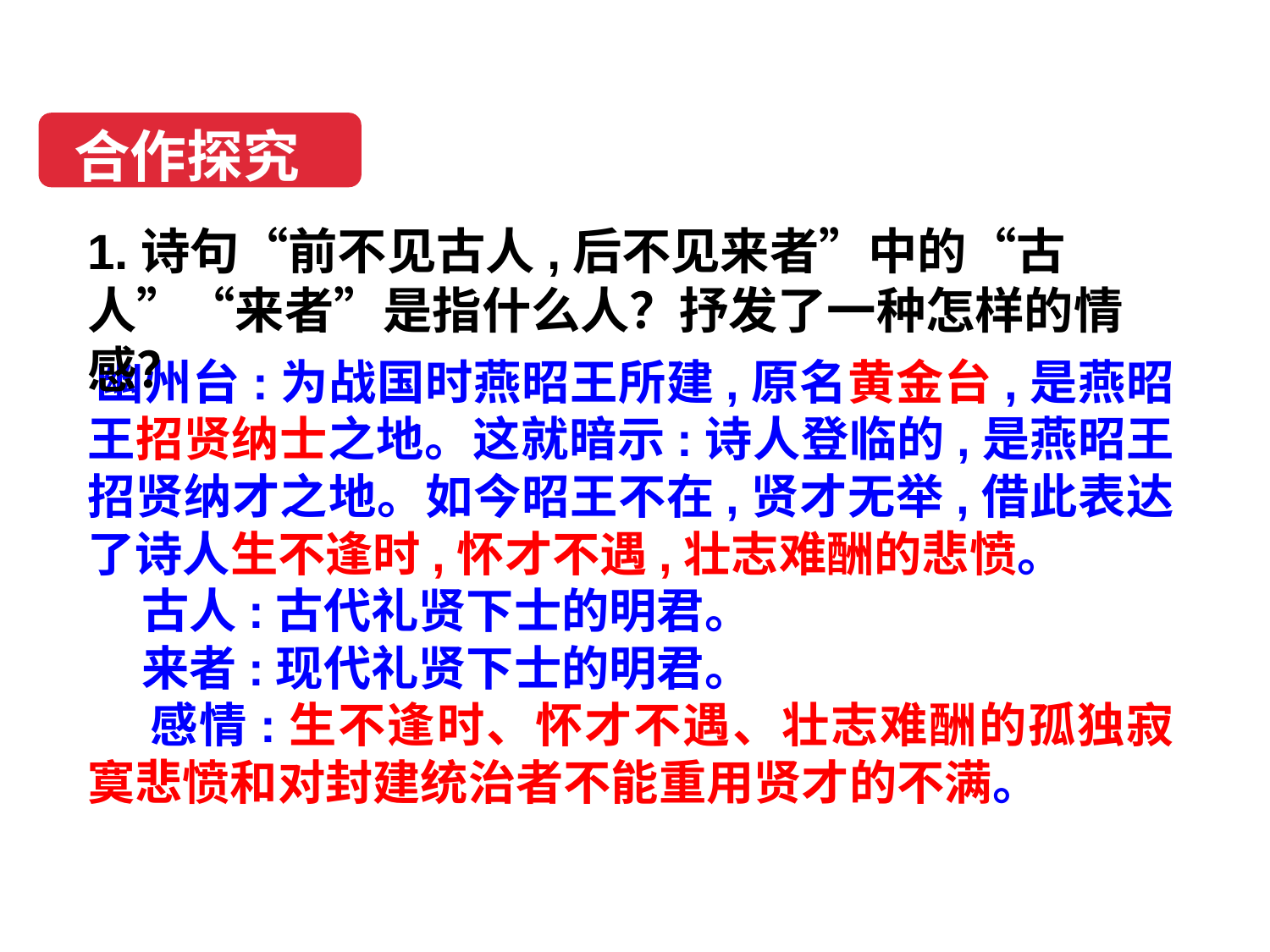

合作探究
1.诗句“前不见古人,后不见来者”中的“古人”“来者”是指什么人？抒发了一种怎样的情感？
       幽州台:为战国时燕昭王所建,原名黄金台,是燕昭王招贤纳士之地。这就暗示:诗人登临的,是燕昭王招贤纳才之地。如今昭王不在,贤才无举,借此表达了诗人生不逢时,怀才不遇,壮志难酬的悲愤。
    古人:古代礼贤下士的明君。
    来者:现代礼贤下士的明君。
    感情:生不逢时、怀才不遇、壮志难酬的孤独寂寞悲愤和对封建统治者不能重用贤才的不满。